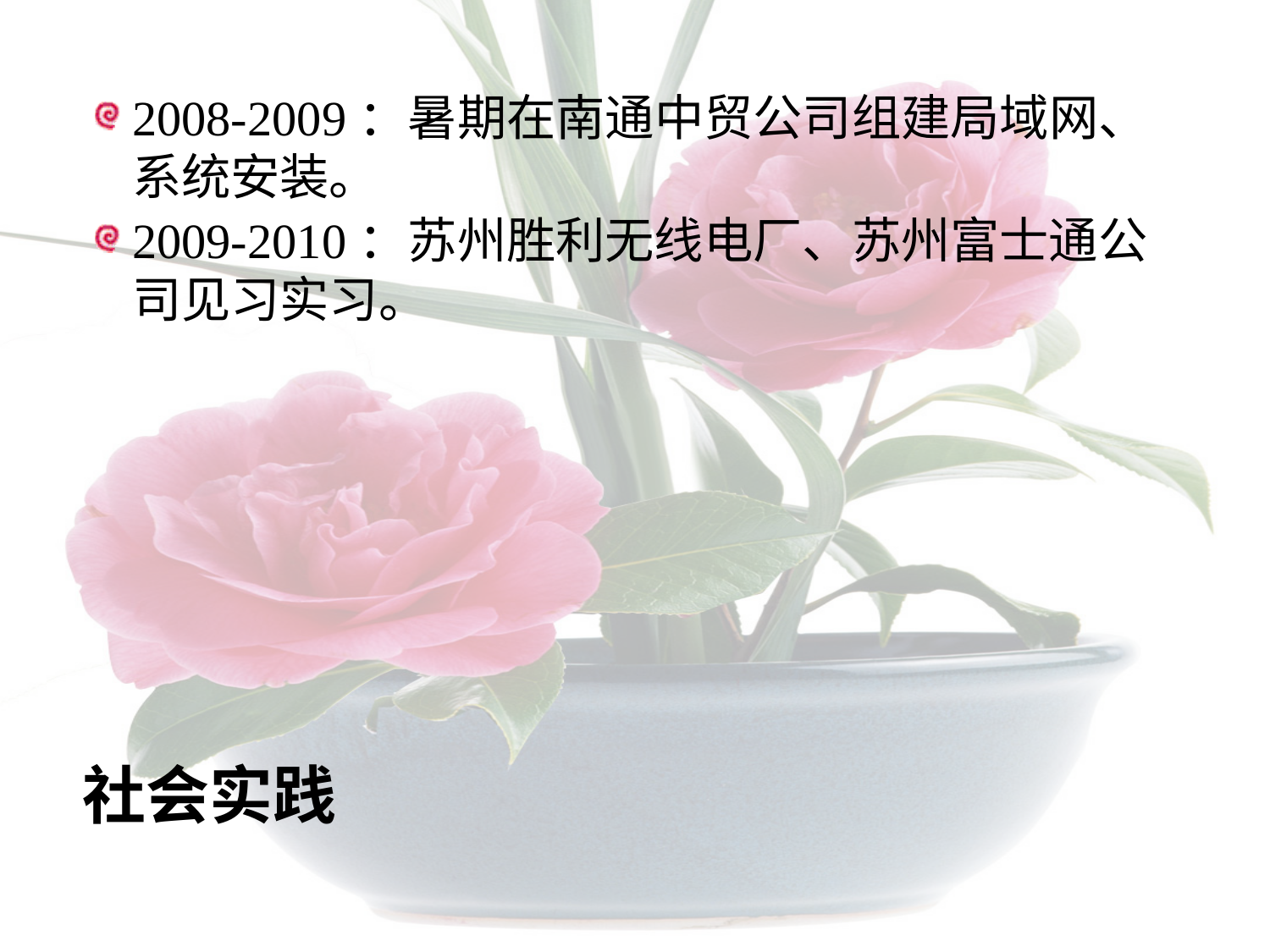

2008-2009：暑期在南通中贸公司组建局域网、系统安装。
2009-2010：苏州胜利无线电厂、苏州富士通公司见习实习。
# 社会实践
5